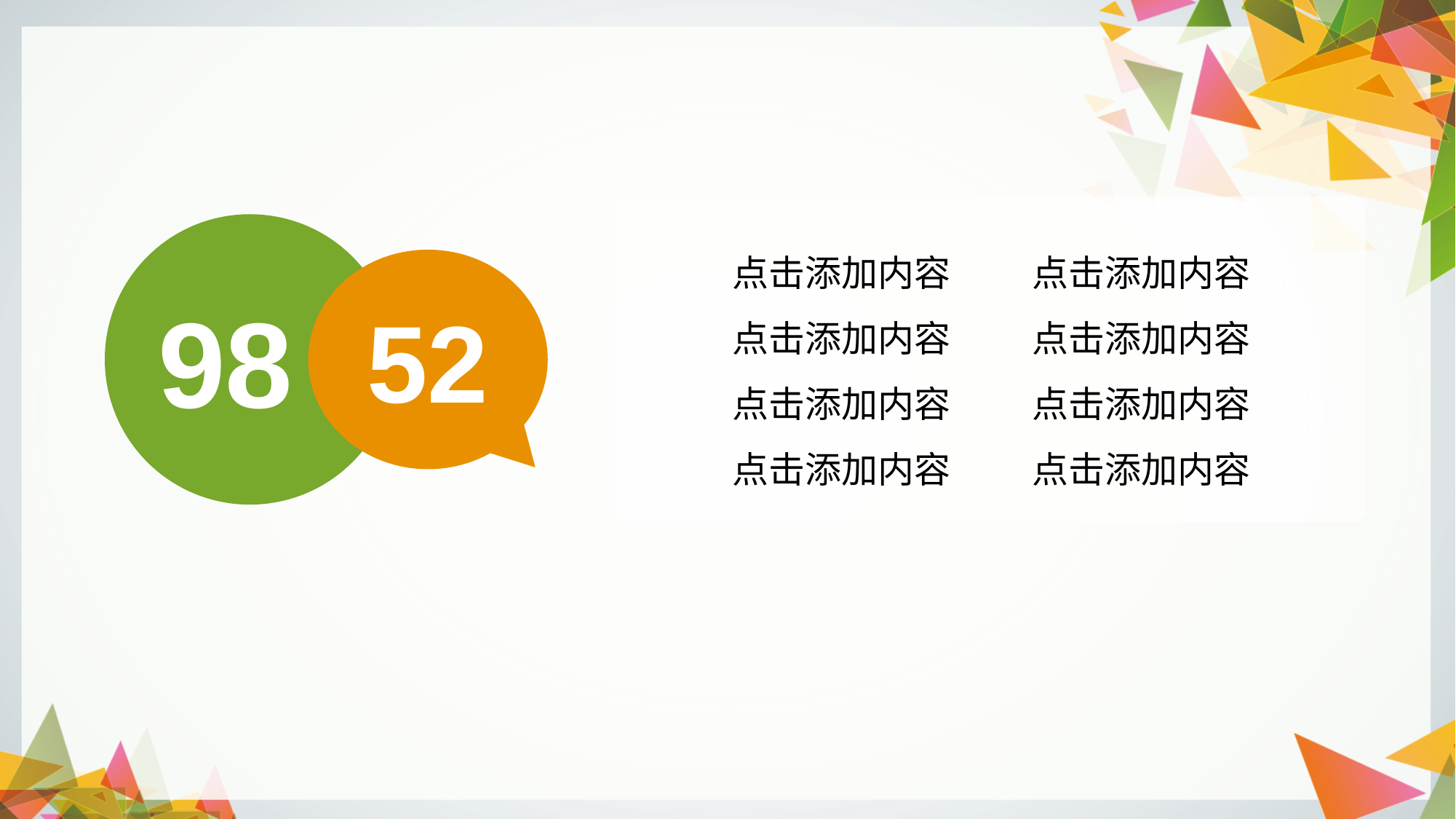

点击添加内容          点击添加内容
点击添加内容          点击添加内容
点击添加内容          点击添加内容
点击添加内容          点击添加内容

98
52